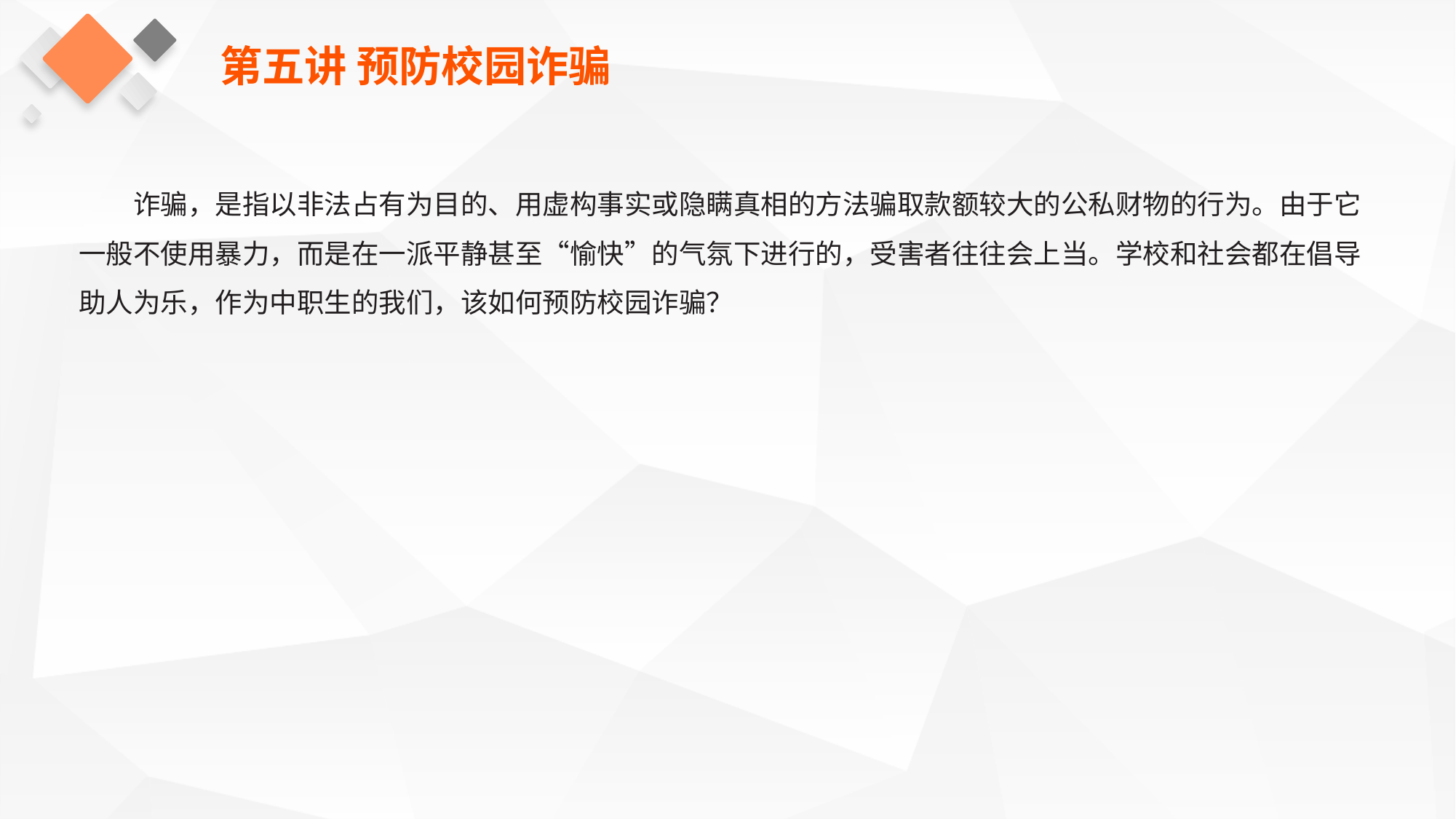

第五讲 预防校园诈骗
诈骗，是指以非法占有为目的、用虚构事实或隐瞒真相的方法骗取款额较大的公私财物的行为。由于它一般不使用暴力，而是在一派平静甚至“愉快”的气氛下进行的，受害者往往会上当。学校和社会都在倡导助人为乐，作为中职生的我们，该如何预防校园诈骗？